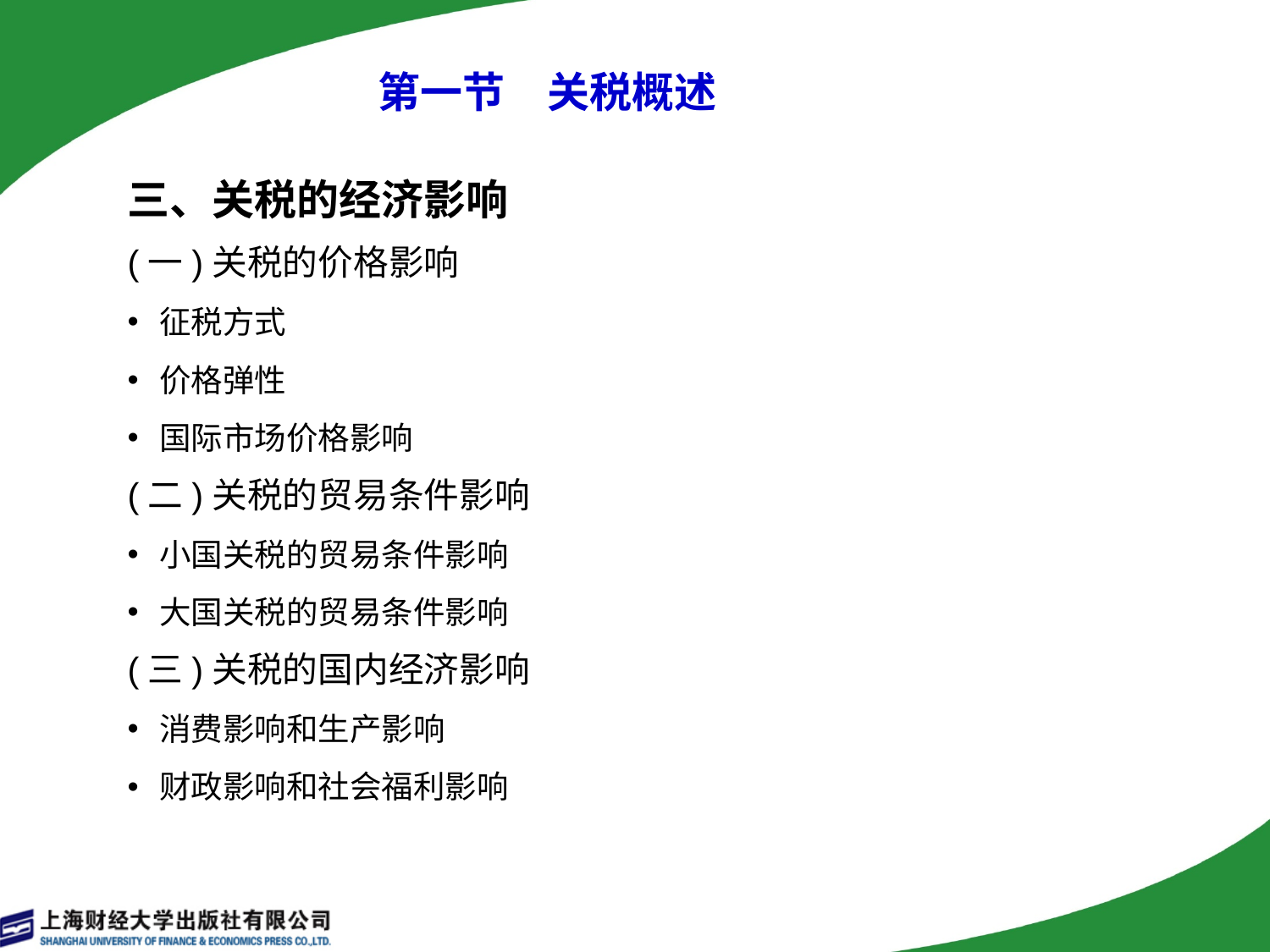

# 第一节　关税概述
三、关税的经济影响
(一)关税的价格影响
征税方式
价格弹性
国际市场价格影响
(二)关税的贸易条件影响
小国关税的贸易条件影响
大国关税的贸易条件影响
(三)关税的国内经济影响
消费影响和生产影响
财政影响和社会福利影响